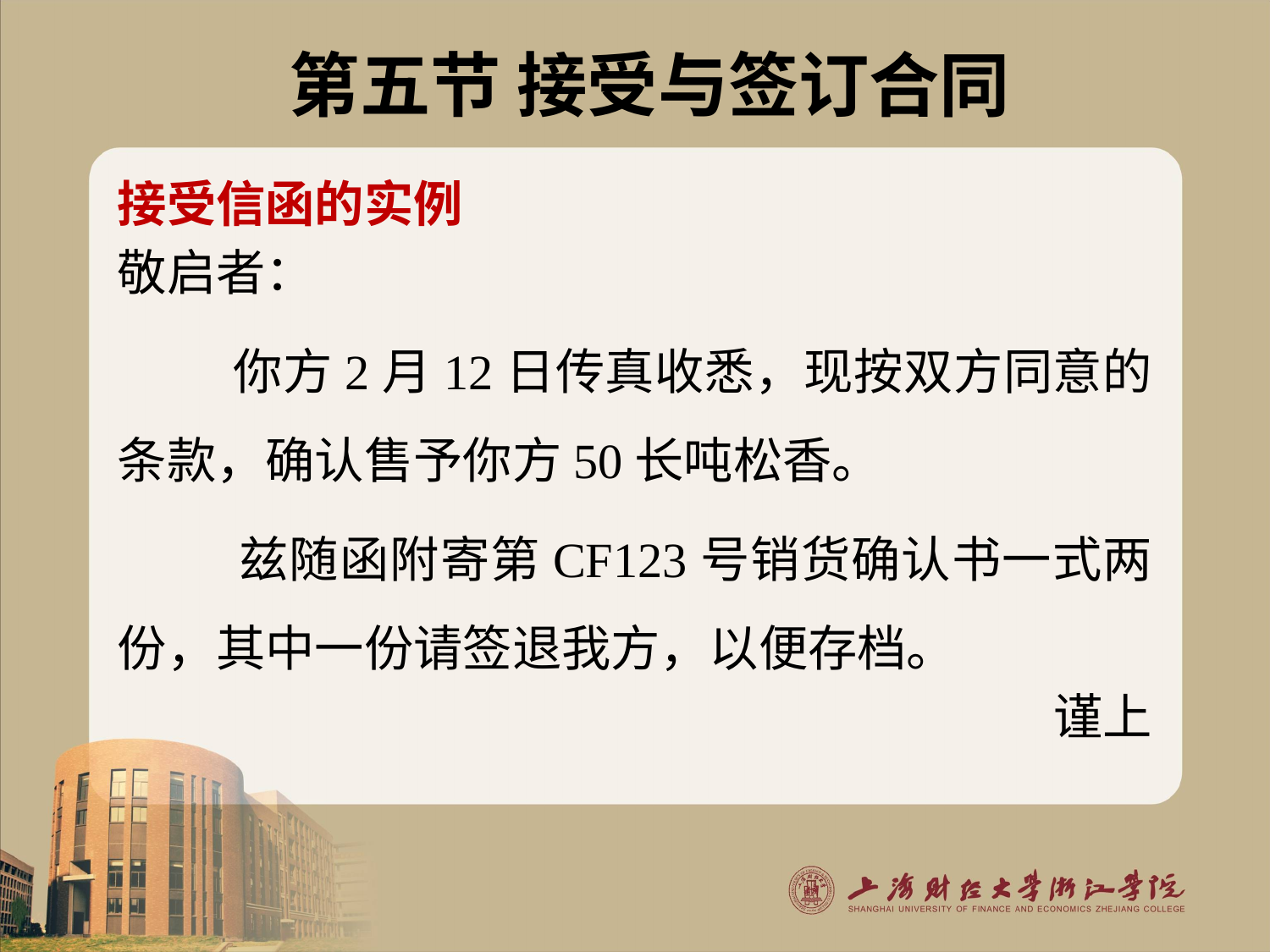

# 第五节 接受与签订合同
接受信函的实例
敬启者：
         你方2月12日传真收悉，现按双方同意的条款，确认售予你方50长吨松香。
         兹随函附寄第CF123号销货确认书一式两份，其中一份请签退我方，以便存档。
谨上